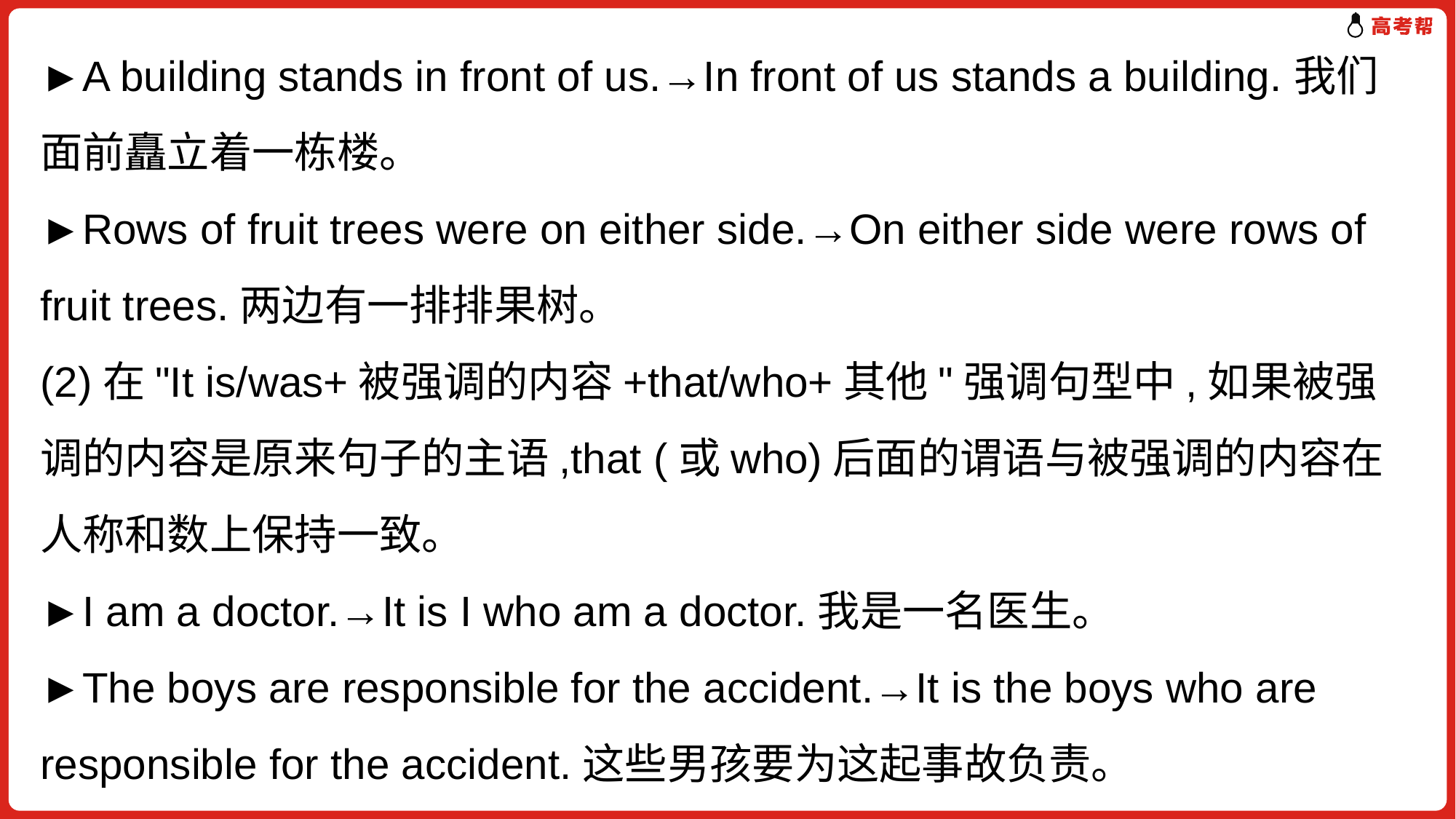

►A building stands in front of us.→In front of us stands a building.我们面前矗立着一栋楼。
►Rows of fruit trees were on either side.→On either side were rows of fruit trees.两边有一排排果树。
(2)在"It is/was+被强调的内容+that/who+其他"强调句型中,如果被强调的内容是原来句子的主语,that (或who)后面的谓语与被强调的内容在人称和数上保持一致。
►I am a doctor.→It is I who am a doctor.我是一名医生。
►The boys are responsible for the accident.→It is the boys who are responsible for the accident.这些男孩要为这起事故负责。